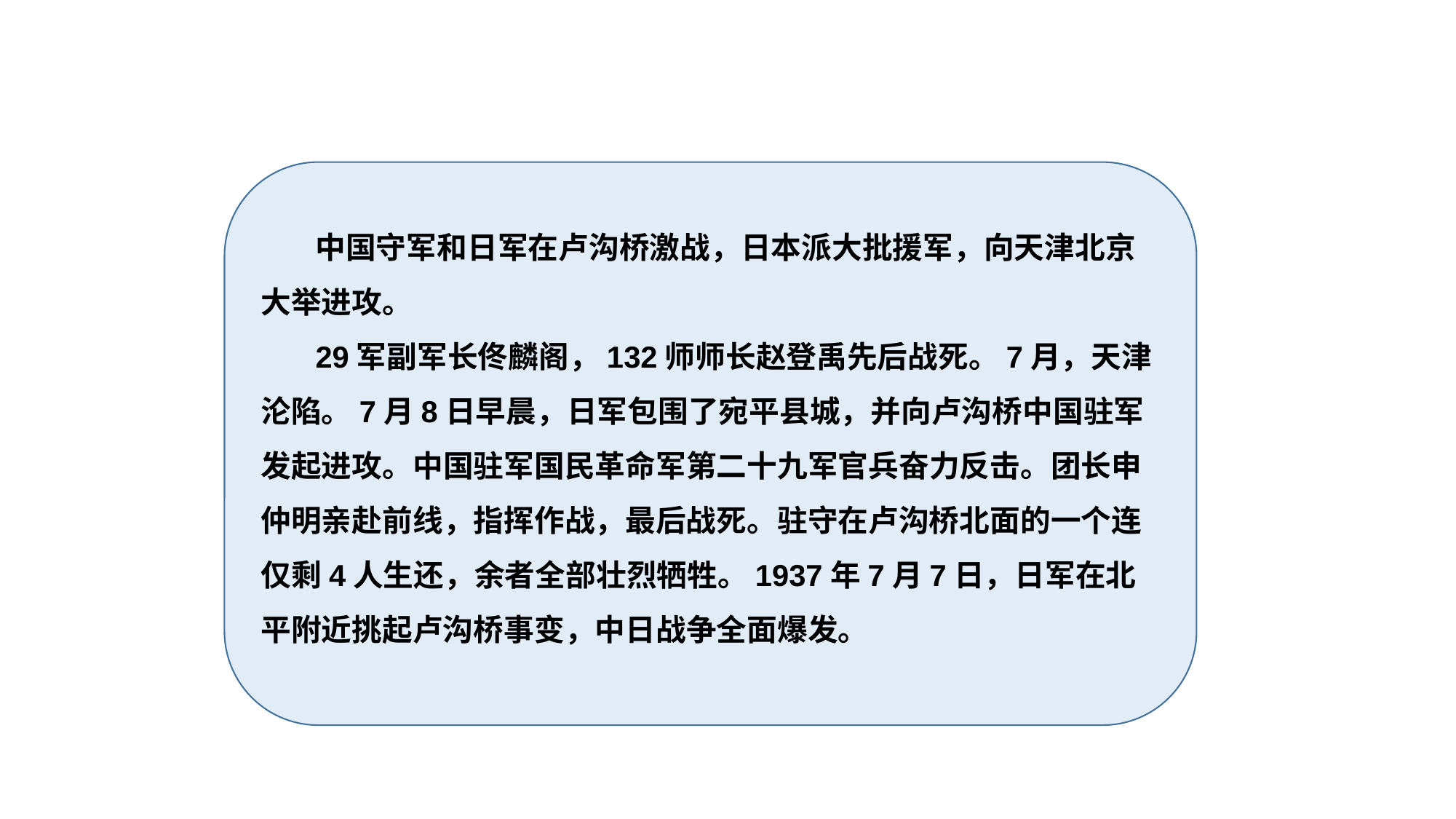

中国守军和日军在卢沟桥激战，日本派大批援军，向天津北京大举进攻。
29军副军长佟麟阁，132师师长赵登禹先后战死。7月，天津沦陷。7月8日早晨，日军包围了宛平县城，并向卢沟桥中国驻军发起进攻。中国驻军国民革命军第二十九军官兵奋力反击。团长申仲明亲赴前线，指挥作战，最后战死。驻守在卢沟桥北面的一个连仅剩4人生还，余者全部壮烈牺牲。1937年7月7日，日军在北平附近挑起卢沟桥事变，中日战争全面爆发。